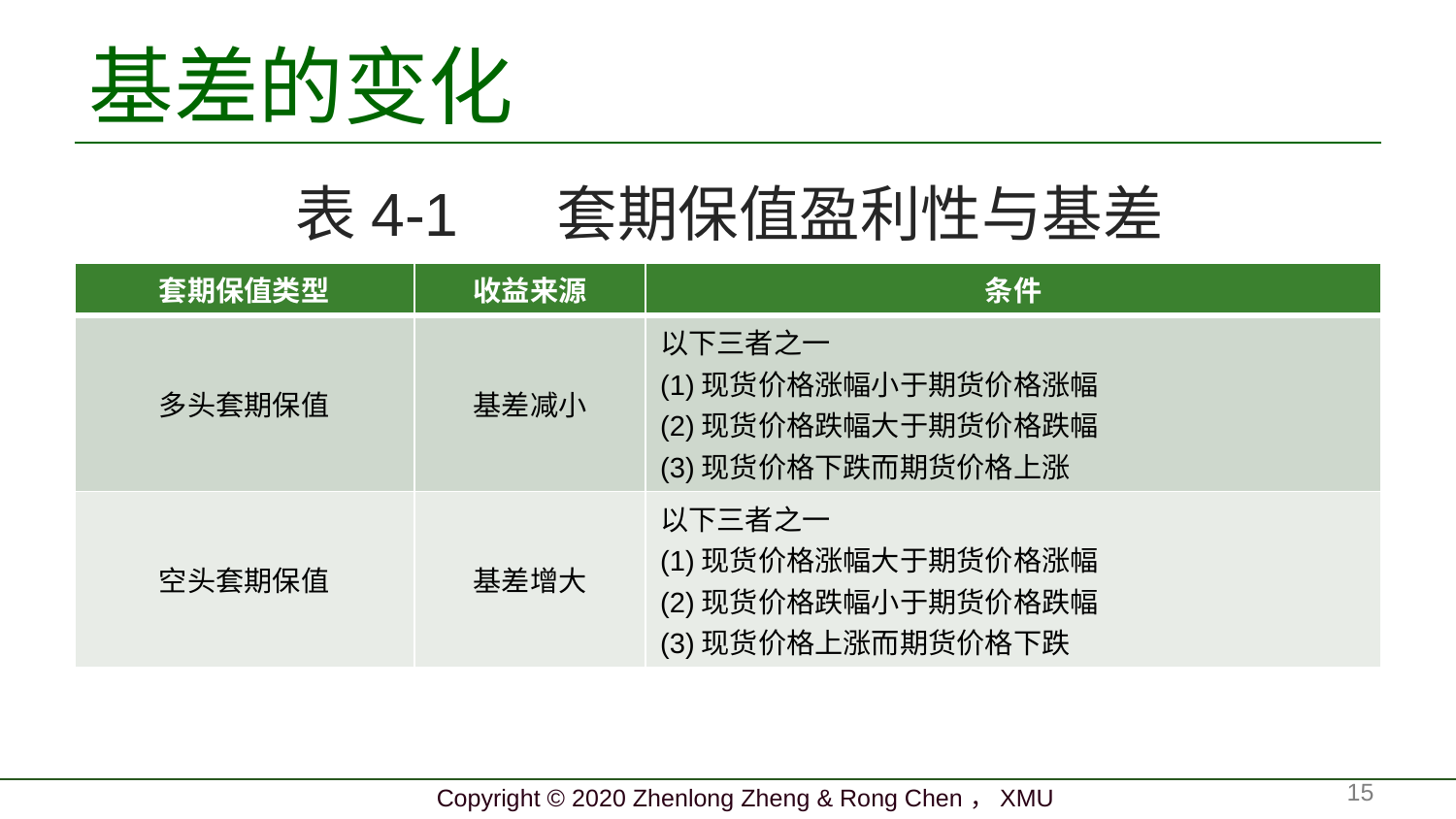

# 基差的变化
表4-1     套期保值盈利性与基差

| 套期保值类型 | 收益来源 | 条件 |
| --- | --- | --- |
| 多头套期保值 | 基差减小 | 以下三者之一 (1)现货价格涨幅小于期货价格涨幅 (2)现货价格跌幅大于期货价格跌幅 (3)现货价格下跌而期货价格上涨 |
| 空头套期保值 | 基差增大 | 以下三者之一 (1)现货价格涨幅大于期货价格涨幅 (2)现货价格跌幅小于期货价格跌幅 (3)现货价格上涨而期货价格下跌 |
15